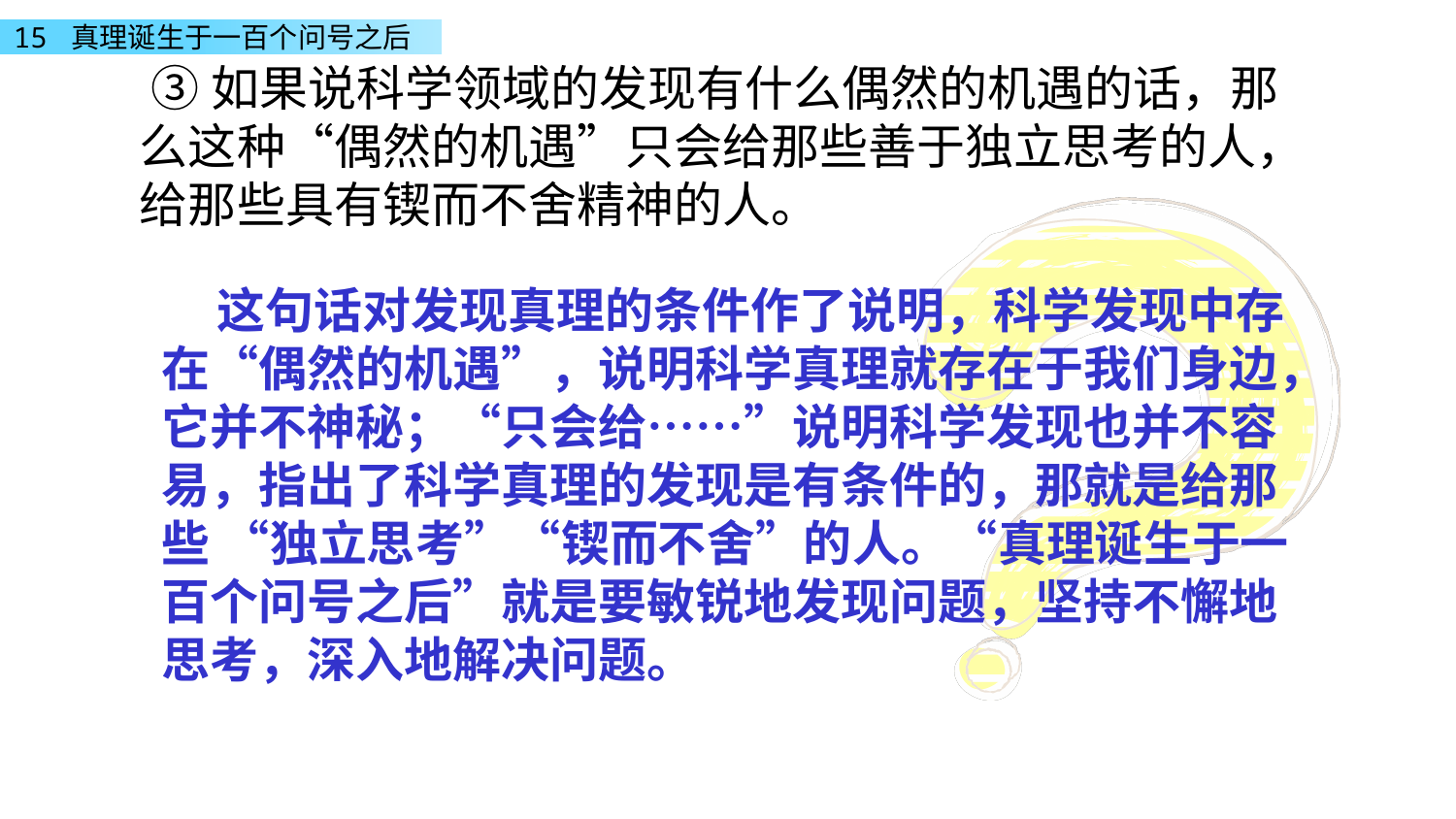

③如果说科学领域的发现有什么偶然的机遇的话，那么这种“偶然的机遇”只会给那些善于独立思考的人，给那些具有锲而不舍精神的人。
    这句话对发现真理的条件作了说明，科学发现中存在“偶然的机遇”，说明科学真理就存在于我们身边，它并不神秘；“只会给……”说明科学发现也并不容易，指出了科学真理的发现是有条件的，那就是给那些 “独立思考”“锲而不舍”的人。“真理诞生于一百个问号之后”就是要敏锐地发现问题，坚持不懈地思考，深入地解决问题。